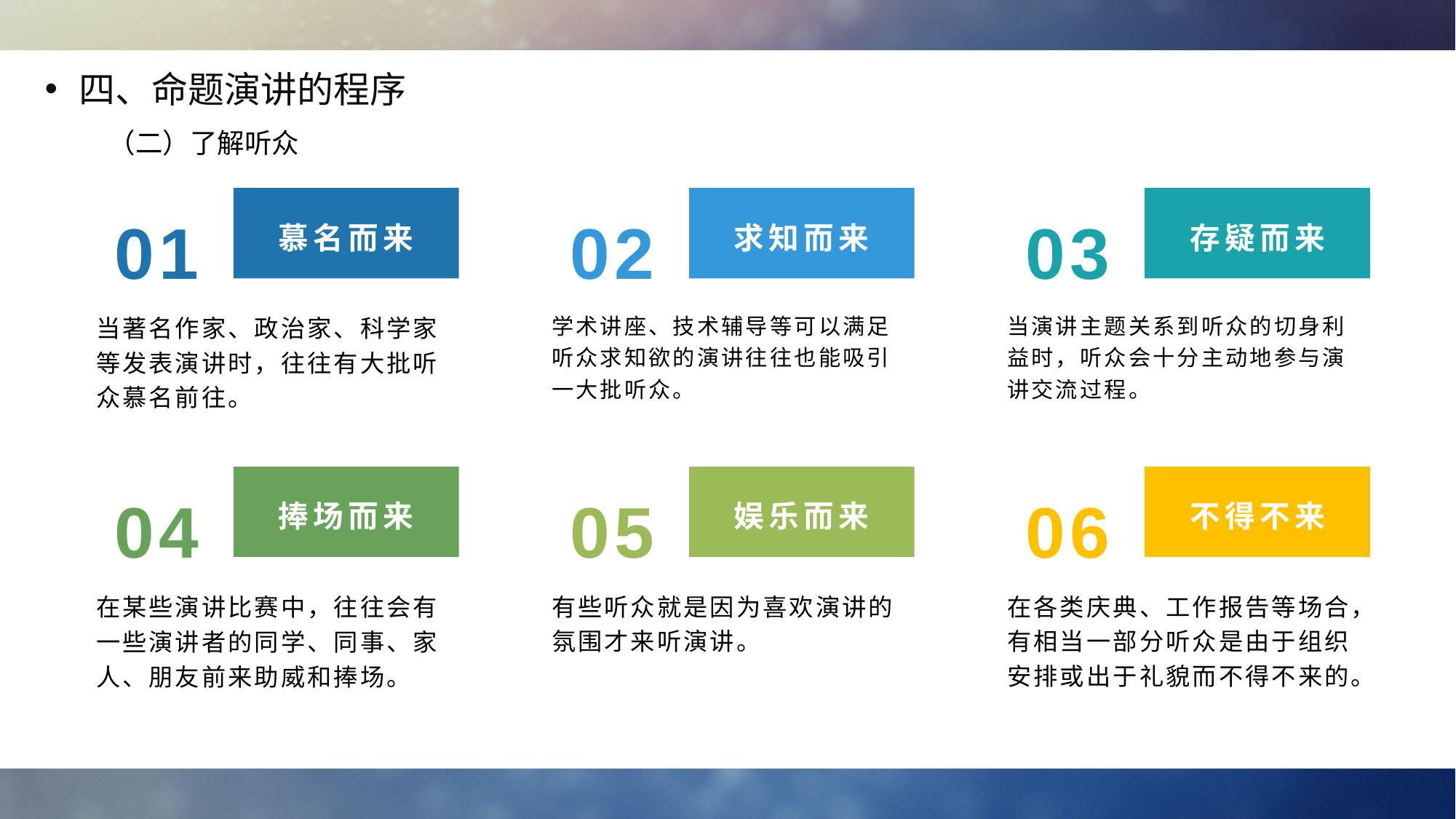

四、命题演讲的程序
（二）了解听众
01
02
03
慕名而来
求知而来
存疑而来
当著名作家、政治家、科学家等发表演讲时，往往有大批听众慕名前往。
学术讲座、技术辅导等可以满足听众求知欲的演讲往往也能吸引一大批听众。
当演讲主题关系到听众的切身利益时，听众会十分主动地参与演讲交流过程。
04
05
06
捧场而来
娱乐而来
不得不来
有些听众就是因为喜欢演讲的氛围才来听演讲。
在某些演讲比赛中，往往会有一些演讲者的同学、同事、家人、朋友前来助威和捧场。
在各类庆典、工作报告等场合，有相当一部分听众是由于组织安排或出于礼貌而不得不来的。